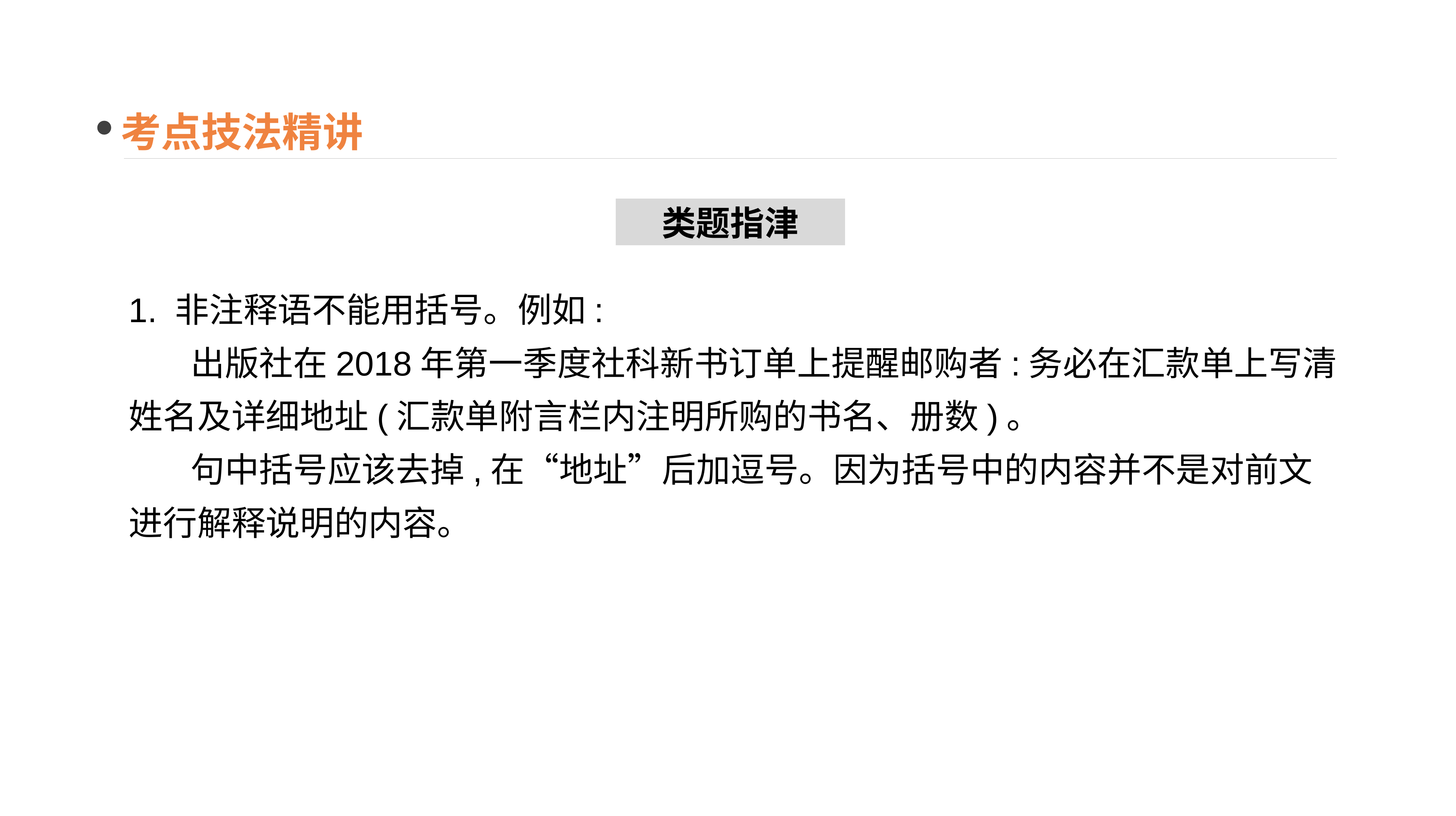

考点技法精讲

类题指津
1. 非注释语不能用括号。例如:
       出版社在2018年第一季度社科新书订单上提醒邮购者:务必在汇款单上写清姓名及详细地址(汇款单附言栏内注明所购的书名、册数)。
       句中括号应该去掉,在“地址”后加逗号。因为括号中的内容并不是对前文进行解释说明的内容。